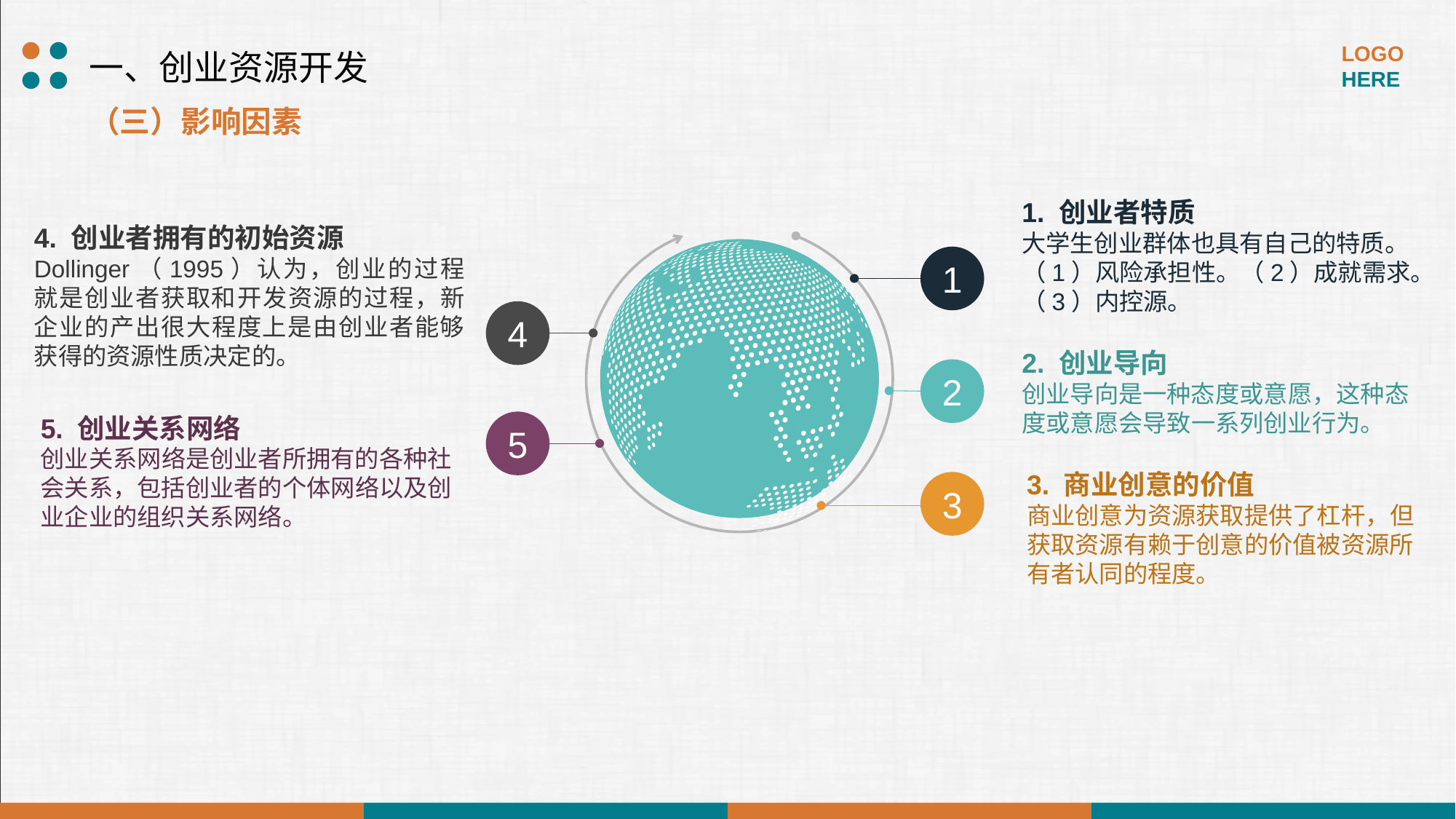

一、创业资源开发
（三）影响因素
1. 创业者特质
大学生创业群体也具有自己的特质。
（1）风险承担性。（2）成就需求。
（3）内控源。
4. 创业者拥有的初始资源
Dollinger（1995）认为，创业的过程就是创业者获取和开发资源的过程，新企业的产出很大程度上是由创业者能够获得的资源性质决定的。

1
4
2. 创业导向
创业导向是一种态度或意愿，这种态度或意愿会导致一系列创业行为。
2
5. 创业关系网络
创业关系网络是创业者所拥有的各种社会关系，包括创业者的个体网络以及创业企业的组织关系网络。
5
3. 商业创意的价值
商业创意为资源获取提供了杠杆，但获取资源有赖于创意的价值被资源所有者认同的程度。
3